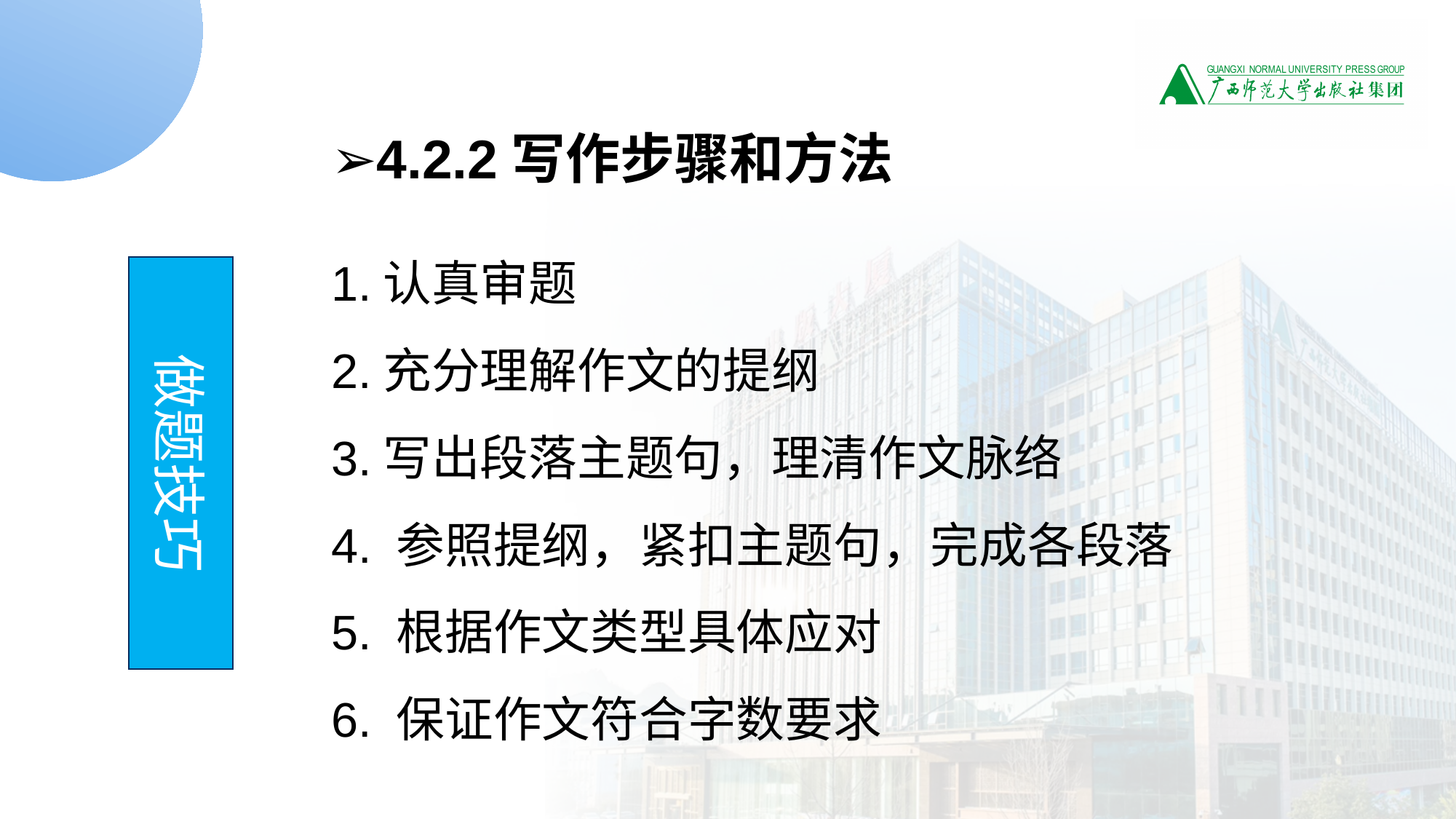

➢4.2.2写作步骤和方法

1.认真审题
2.充分理解作文的提纲
3.写出段落主题句，理清作文脉络
4. 参照提纲，紧扣主题句，完成各段落
5. 根据作文类型具体应对
6. 保证作文符合字数要求

做题技巧